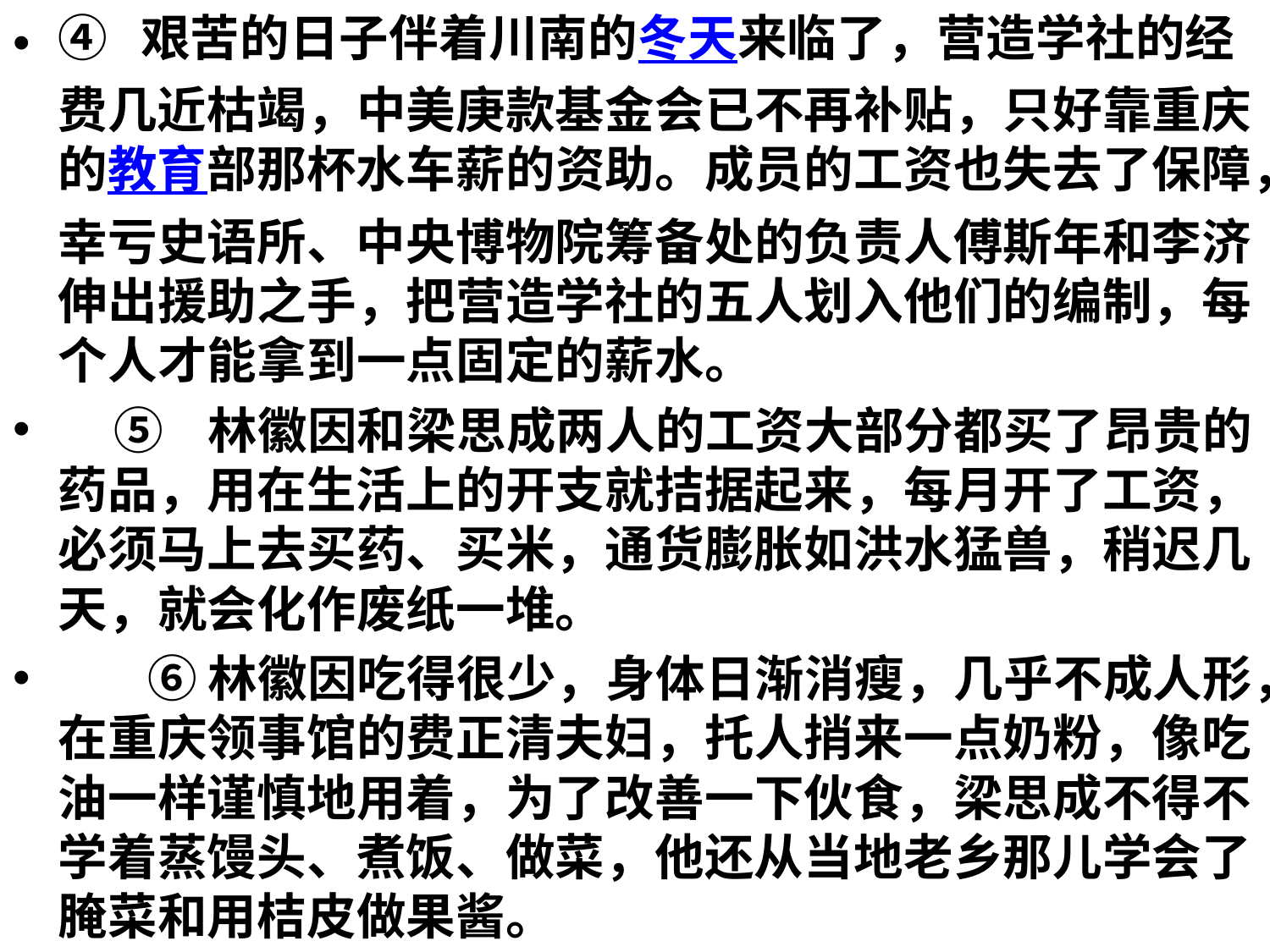

④  艰苦的日子伴着川南的冬天来临了，营造学社的经费几近枯竭，中美庚款基金会已不再补贴，只好靠重庆的教育部那杯水车薪的资助。成员的工资也失去了保障，幸亏史语所、中央博物院筹备处的负责人傅斯年和李济伸出援助之手，把营造学社的五人划入他们的编制，每个人才能拿到一点固定的薪水。
     ⑤   林徽因和梁思成两人的工资大部分都买了昂贵的药品，用在生活上的开支就拮据起来，每月开了工资，必须马上去买药、买米，通货膨胀如洪水猛兽，稍迟几天，就会化作废纸一堆。
        ⑥林徽因吃得很少，身体日渐消瘦，几乎不成人形，在重庆领事馆的费正清夫妇，托人捎来一点奶粉，像吃油一样谨慎地用着，为了改善一下伙食，梁思成不得不学着蒸馒头、煮饭、做菜，他还从当地老乡那儿学会了腌菜和用桔皮做果酱。